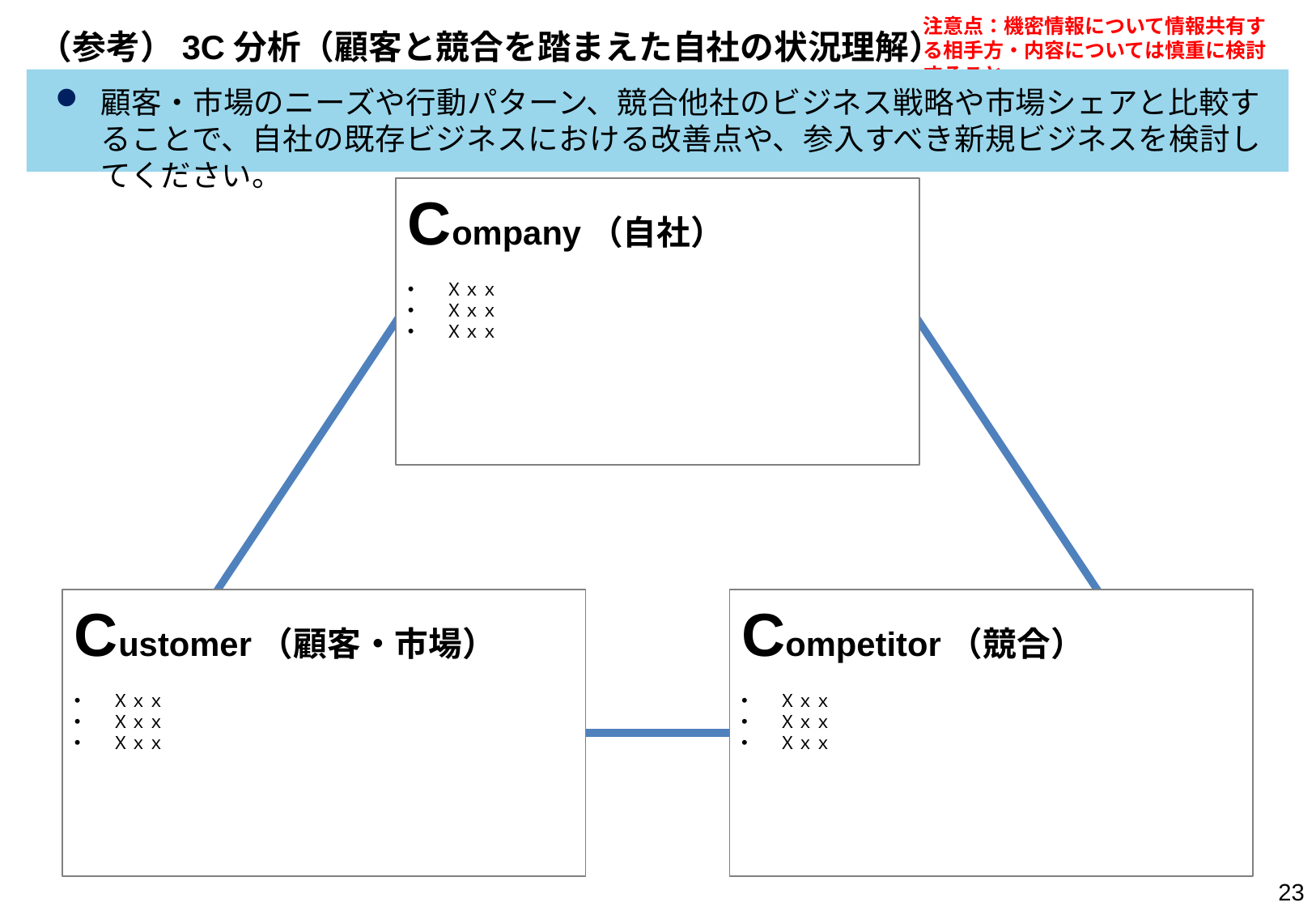

# （参考）3C分析（顧客と競合を踏まえた自社の状況理解）
顧客・市場のニーズや行動パターン、競合他社のビジネス戦略や市場シェアと比較することで、自社の既存ビジネスにおける改善点や、参入すべき新規ビジネスを検討してください。
Company（自社）

Ｘｘｘ
Ｘｘｘ
Ｘｘｘ
Customer（顧客・市場）

Ｘｘｘ
Ｘｘｘ
Ｘｘｘ
Competitor（競合）

Ｘｘｘ
Ｘｘｘ
Ｘｘｘ
23